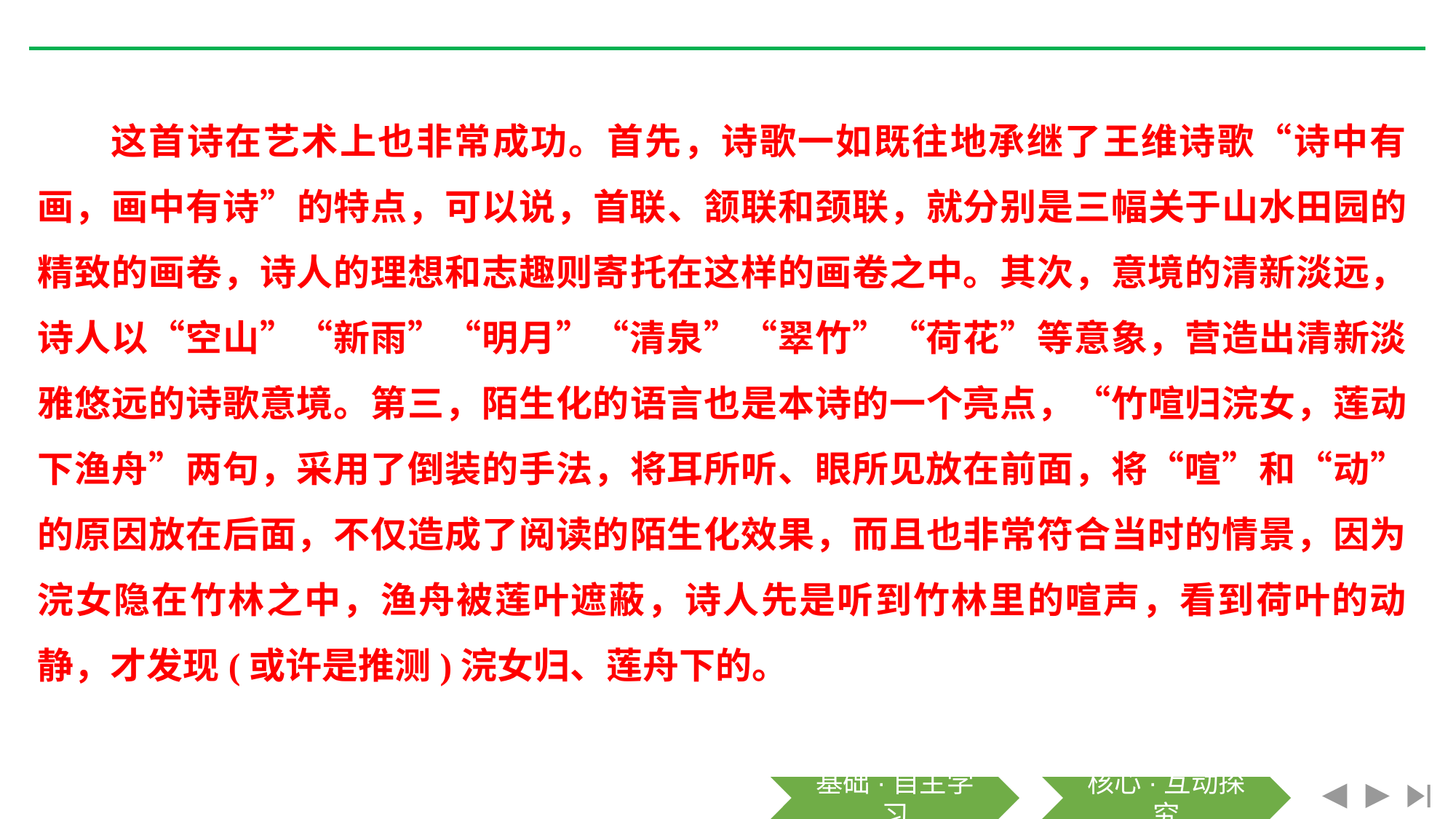

这首诗在艺术上也非常成功。首先，诗歌一如既往地承继了王维诗歌“诗中有画，画中有诗”的特点，可以说，首联、颔联和颈联，就分别是三幅关于山水田园的精致的画卷，诗人的理想和志趣则寄托在这样的画卷之中。其次，意境的清新淡远，诗人以“空山”“新雨”“明月”“清泉”“翠竹”“荷花”等意象，营造出清新淡雅悠远的诗歌意境。第三，陌生化的语言也是本诗的一个亮点，“竹喧归浣女，莲动下渔舟”两句，采用了倒装的手法，将耳所听、眼所见放在前面，将“喧”和“动”的原因放在后面，不仅造成了阅读的陌生化效果，而且也非常符合当时的情景，因为浣女隐在竹林之中，渔舟被莲叶遮蔽，诗人先是听到竹林里的喧声，看到荷叶的动静，才发现(或许是推测)浣女归、莲舟下的。